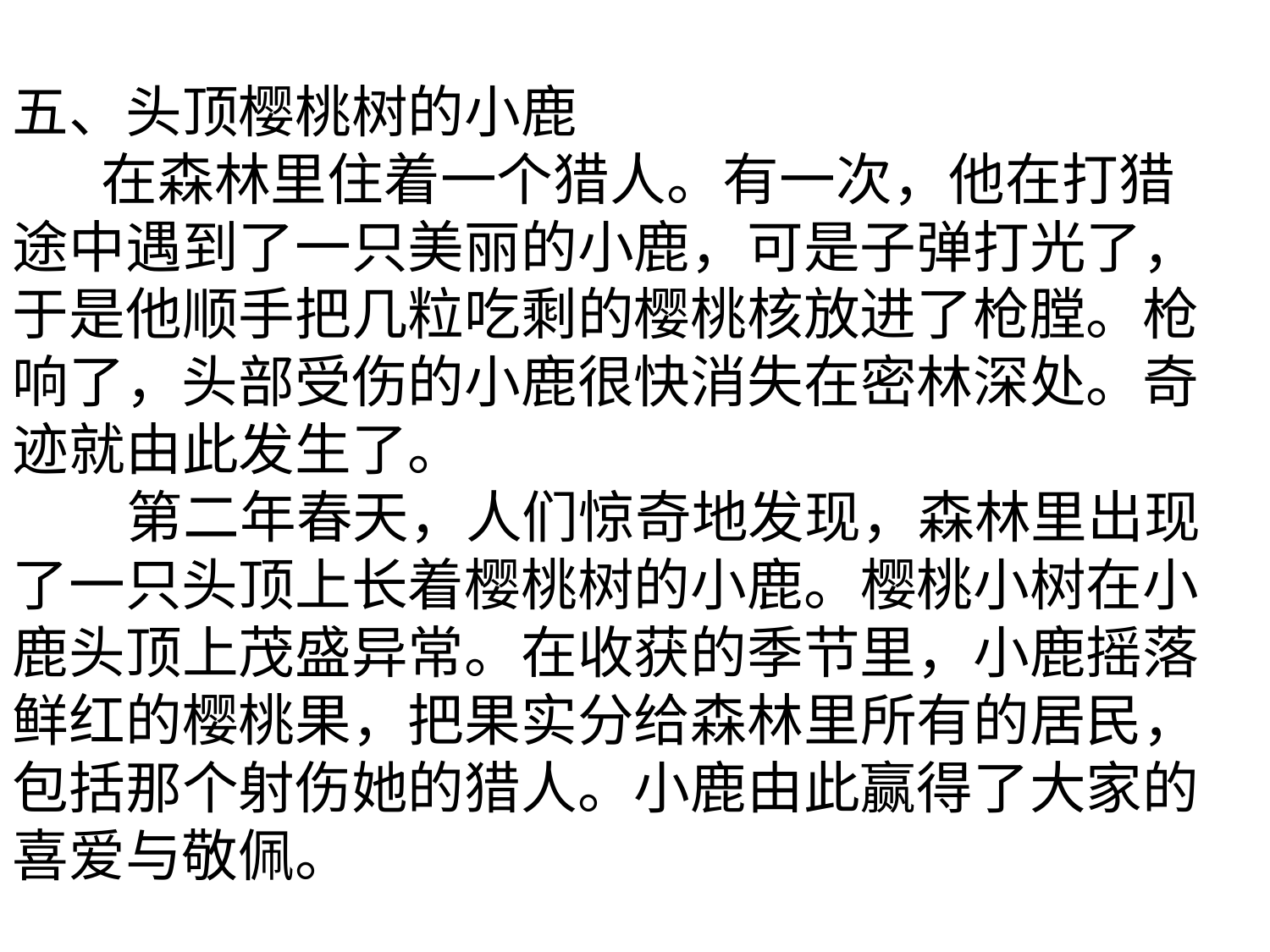

五、头顶樱桃树的小鹿
       在森林里住着一个猎人。有一次，他在打猎途中遇到了一只美丽的小鹿，可是子弹打光了，于是他顺手把几粒吃剩的樱桃核放进了枪膛。枪响了，头部受伤的小鹿很快消失在密林深处。奇迹就由此发生了。
         第二年春天，人们惊奇地发现，森林里出现了一只头顶上长着樱桃树的小鹿。樱桃小树在小鹿头顶上茂盛异常。在收获的季节里，小鹿摇落鲜红的樱桃果，把果实分给森林里所有的居民，包括那个射伤她的猎人。小鹿由此赢得了大家的喜爱与敬佩。